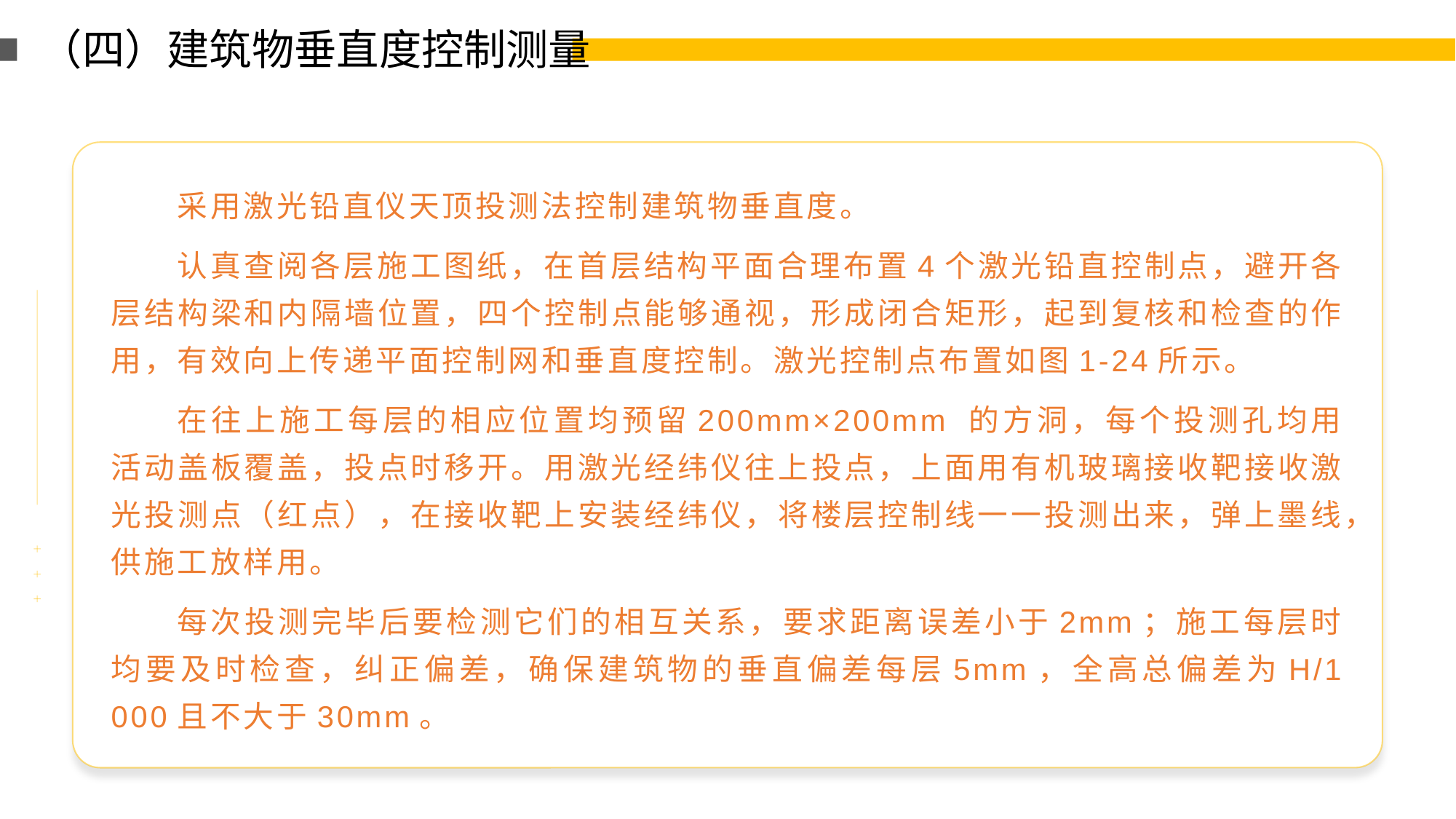

（四）建筑物垂直度控制测量

采用激光铅直仪天顶投测法控制建筑物垂直度。
认真查阅各层施工图纸，在首层结构平面合理布置4个激光铅直控制点，避开各层结构梁和内隔墙位置，四个控制点能够通视，形成闭合矩形，起到复核和检查的作用，有效向上传递平面控制网和垂直度控制。激光控制点布置如图1-24所示。
在往上施工每层的相应位置均预留200mm×200mm 的方洞，每个投测孔均用活动盖板覆盖，投点时移开。用激光经纬仪往上投点，上面用有机玻璃接收靶接收激光投测点（红点），在接收靶上安装经纬仪，将楼层控制线一一投测出来，弹上墨线，供施工放样用。
每次投测完毕后要检测它们的相互关系，要求距离误差小于2mm；施工每层时均要及时检查，纠正偏差，确保建筑物的垂直偏差每层5mm，全高总偏差为H/1 000且不大于30mm。